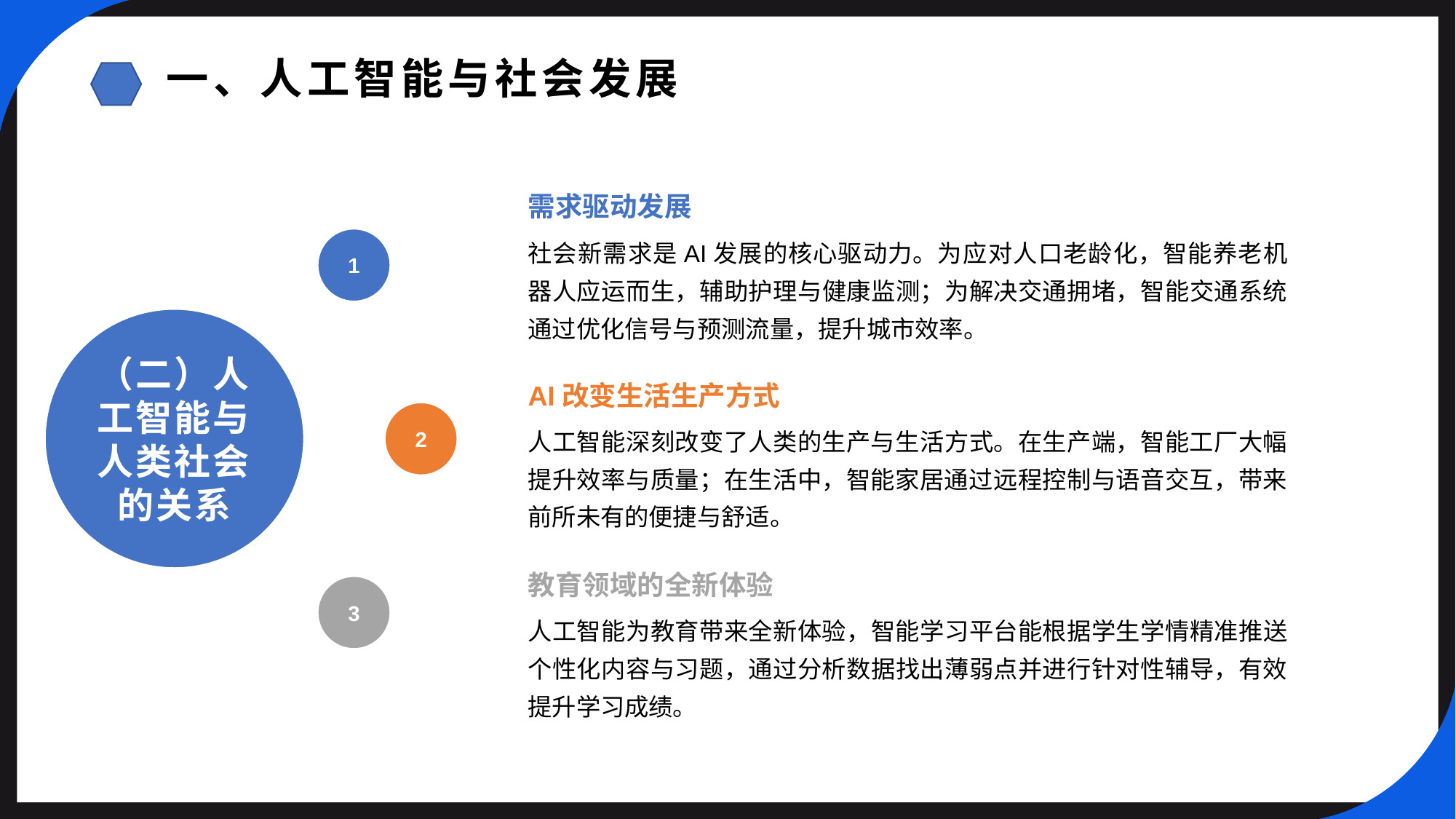

一、人工智能与社会发展
需求驱动发展

1
社会新需求是AI发展的核心驱动力。为应对人口老龄化，智能养老机器人应运而生，辅助护理与健康监测；为解决交通拥堵，智能交通系统通过优化信号与预测流量，提升城市效率。
（二）人工智能与人类社会的关系
AI改变生活生产方式
2
人工智能深刻改变了人类的生产与生活方式。在生产端，智能工厂大幅提升效率与质量；在生活中，智能家居通过远程控制与语音交互，带来前所未有的便捷与舒适。
教育领域的全新体验
3
人工智能为教育带来全新体验，智能学习平台能根据学生学情精准推送个性化内容与习题，通过分析数据找出薄弱点并进行针对性辅导，有效提升学习成绩。